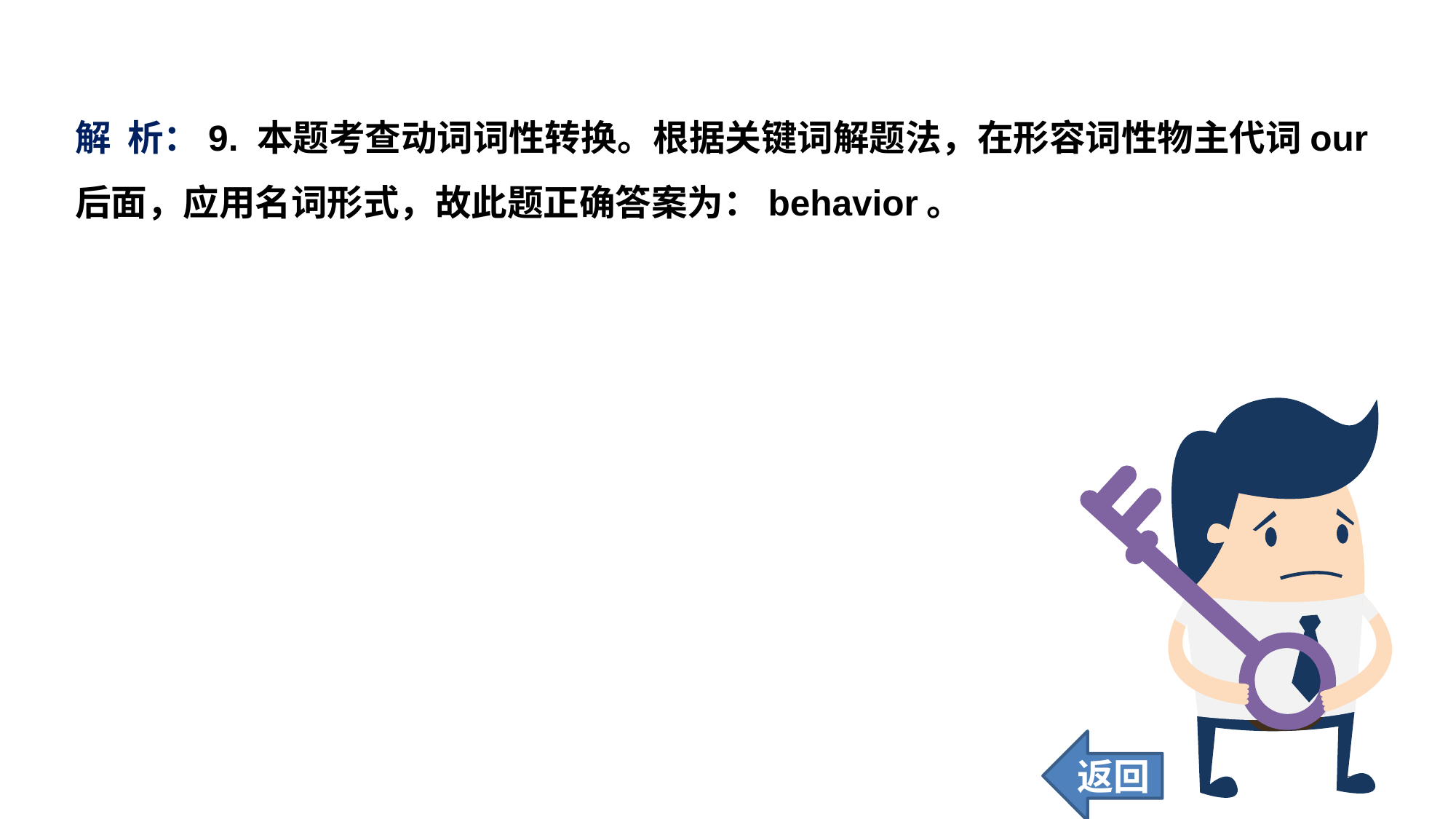

解  析：9. 本题考查动词词性转换。根据关键词解题法，在形容词性物主代词our后面，应用名词形式，故此题正确答案为：behavior。

返回
204